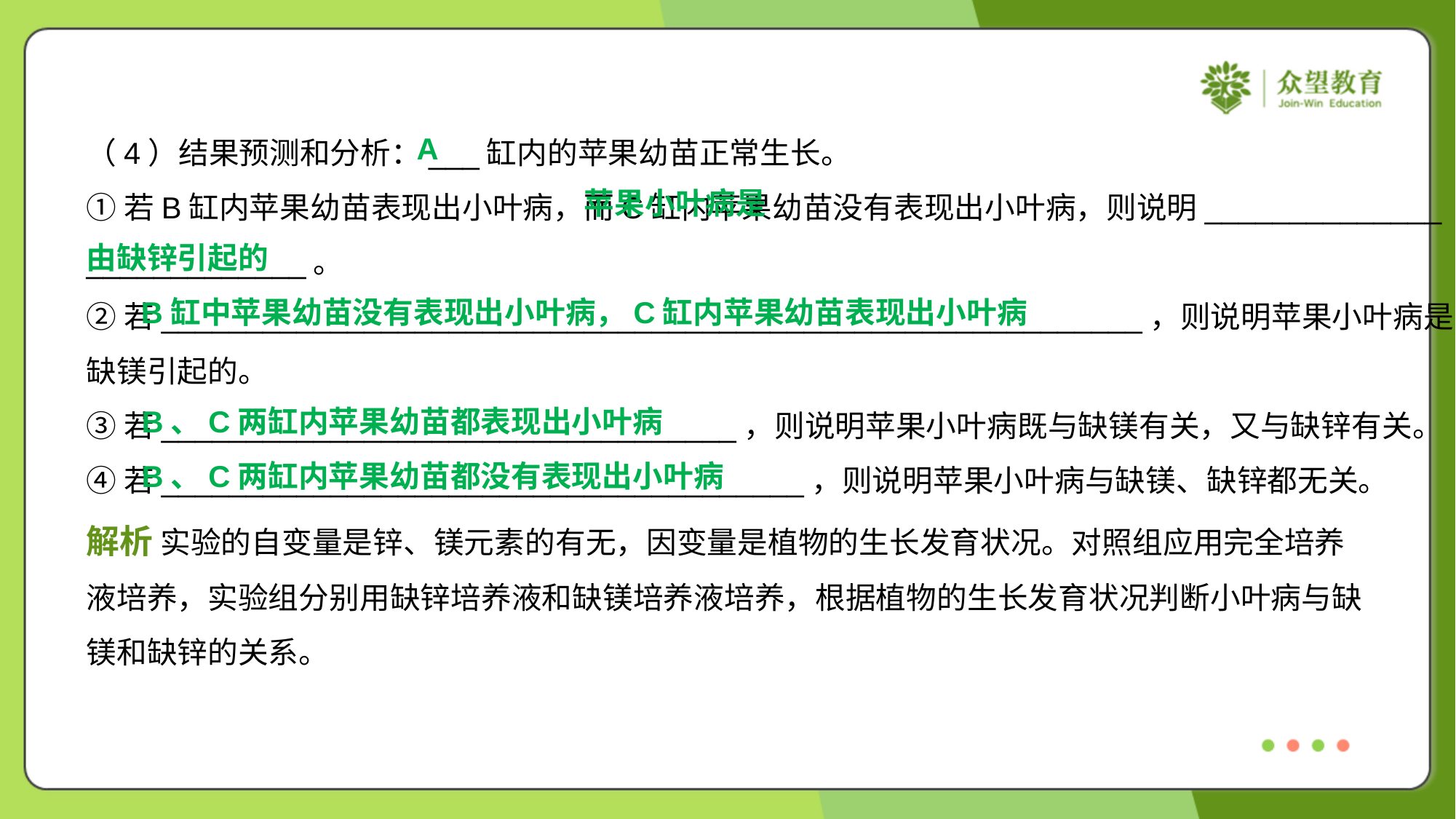

A
（4）结果预测和分析：___缸内的苹果幼苗正常生长。
①若B缸内苹果幼苗表现出小叶病，而C缸内苹果幼苗没有表现出小叶病，则说明______________
_____________。
②若__________________________________________________________，则说明苹果小叶病是由
缺镁引起的。
③若__________________________________，则说明苹果小叶病既与缺镁有关，又与缺锌有关。
④若______________________________________，则说明苹果小叶病与缺镁、缺锌都无关。
                                                                       苹果小叶病是
由缺锌引起的
B缸中苹果幼苗没有表现出小叶病，C缸内苹果幼苗表现出小叶病
B、C两缸内苹果幼苗都表现出小叶病
B、C两缸内苹果幼苗都没有表现出小叶病
解析 实验的自变量是锌、镁元素的有无，因变量是植物的生长发育状况。对照组应用完全培养
液培养，实验组分别用缺锌培养液和缺镁培养液培养，根据植物的生长发育状况判断小叶病与缺
镁和缺锌的关系。